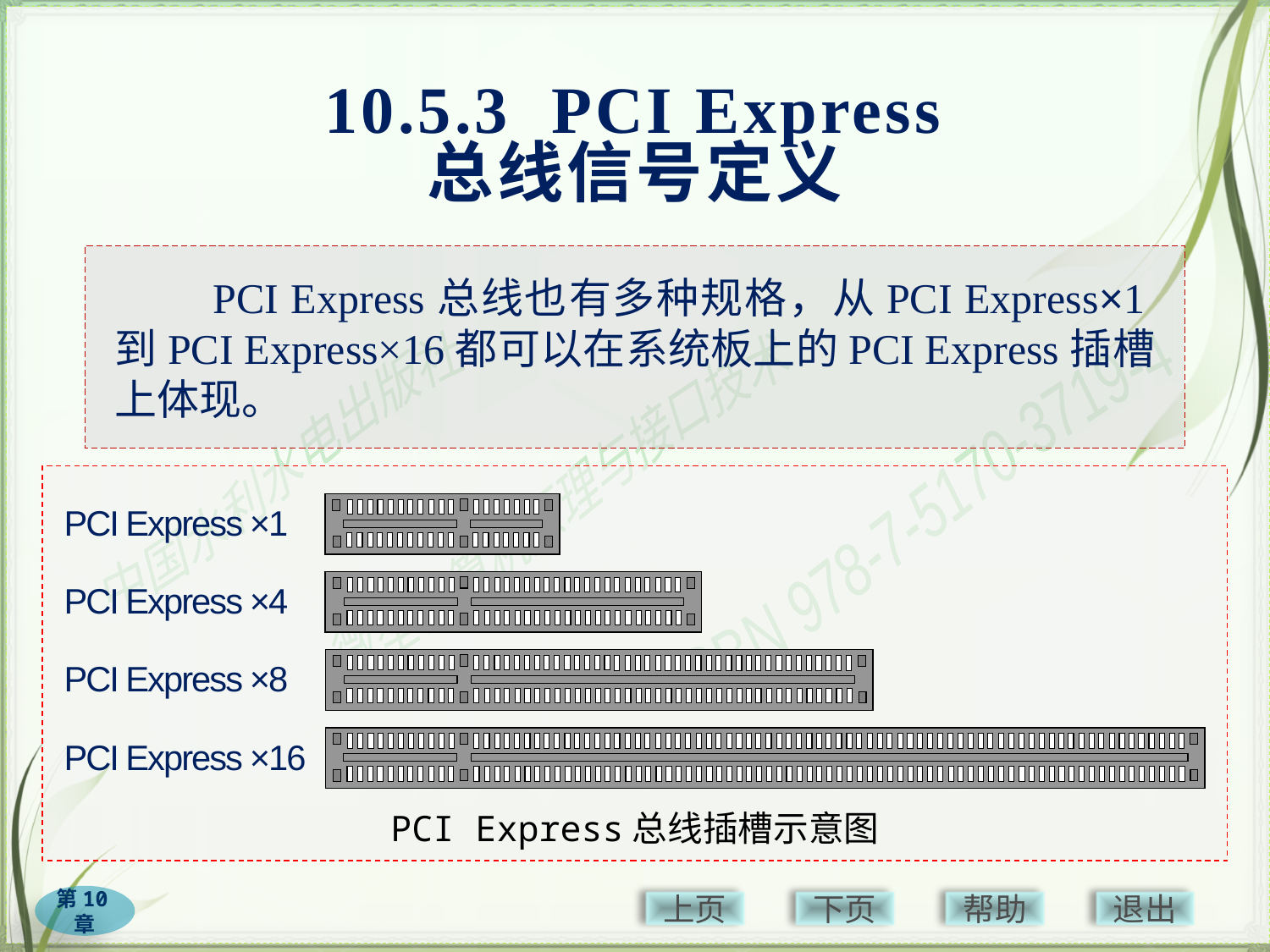

# 10.5.3  PCI Express 总线信号定义
　　PCI Express总线也有多种规格，从PCI Express×1到PCI Express×16都可以在系统板上的PCI Express插槽上体现。

PCI Express ×1

PCI Express ×4

PCI Express ×8

PCI Express ×16
PCI Express总线插槽示意图